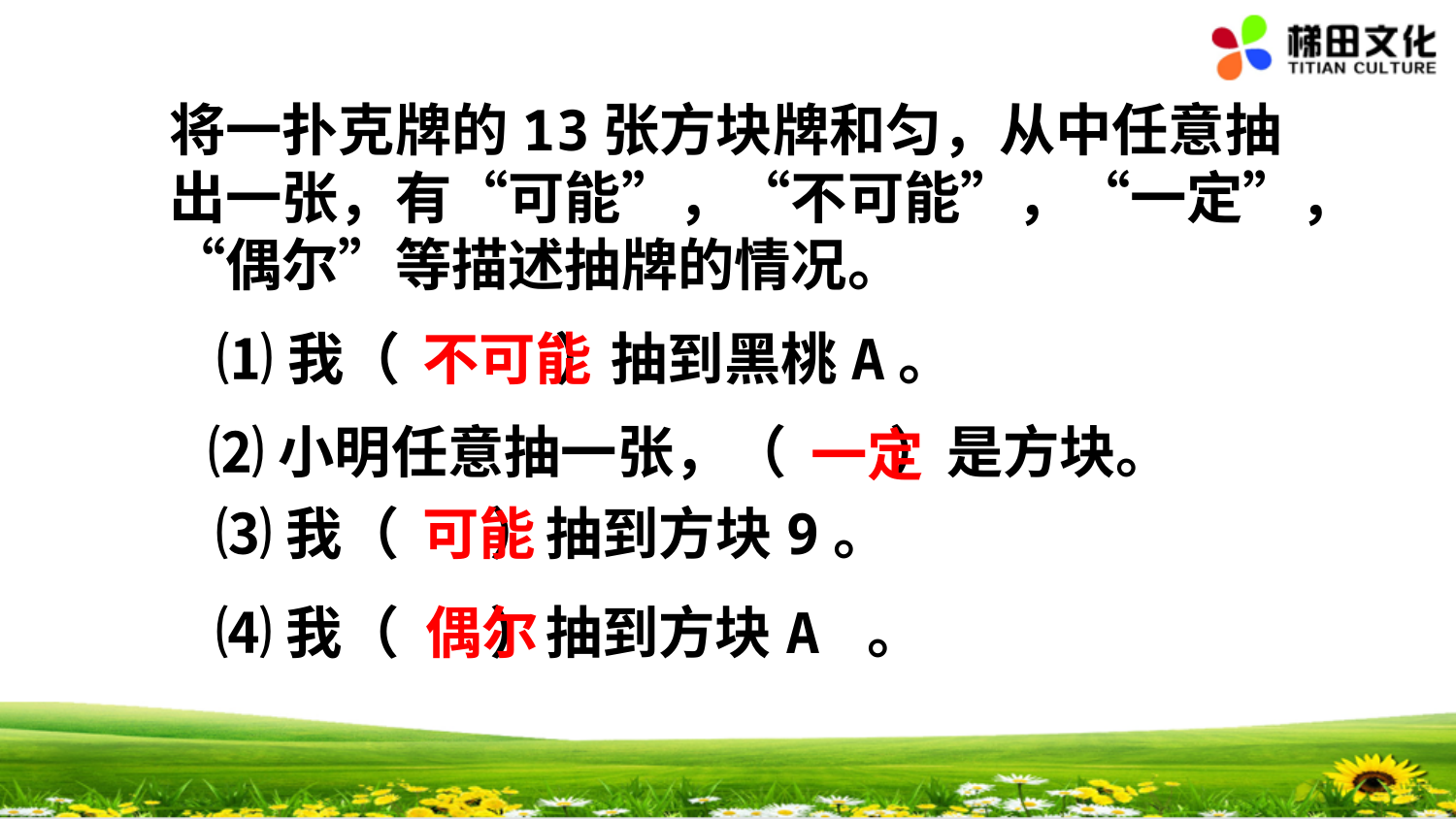

将一扑克牌的13张方块牌和匀，从中任意抽出一张，有“可能”，“不可能”，“一定”，“偶尔”等描述抽牌的情况。
⑴我（            ）抽到黑桃A。
不可能
⑵小明任意抽一张，（        ）是方块。
一定
⑶我（       ）抽到方块9。
可能
⑷我（       ）抽到方块A 。
偶尔